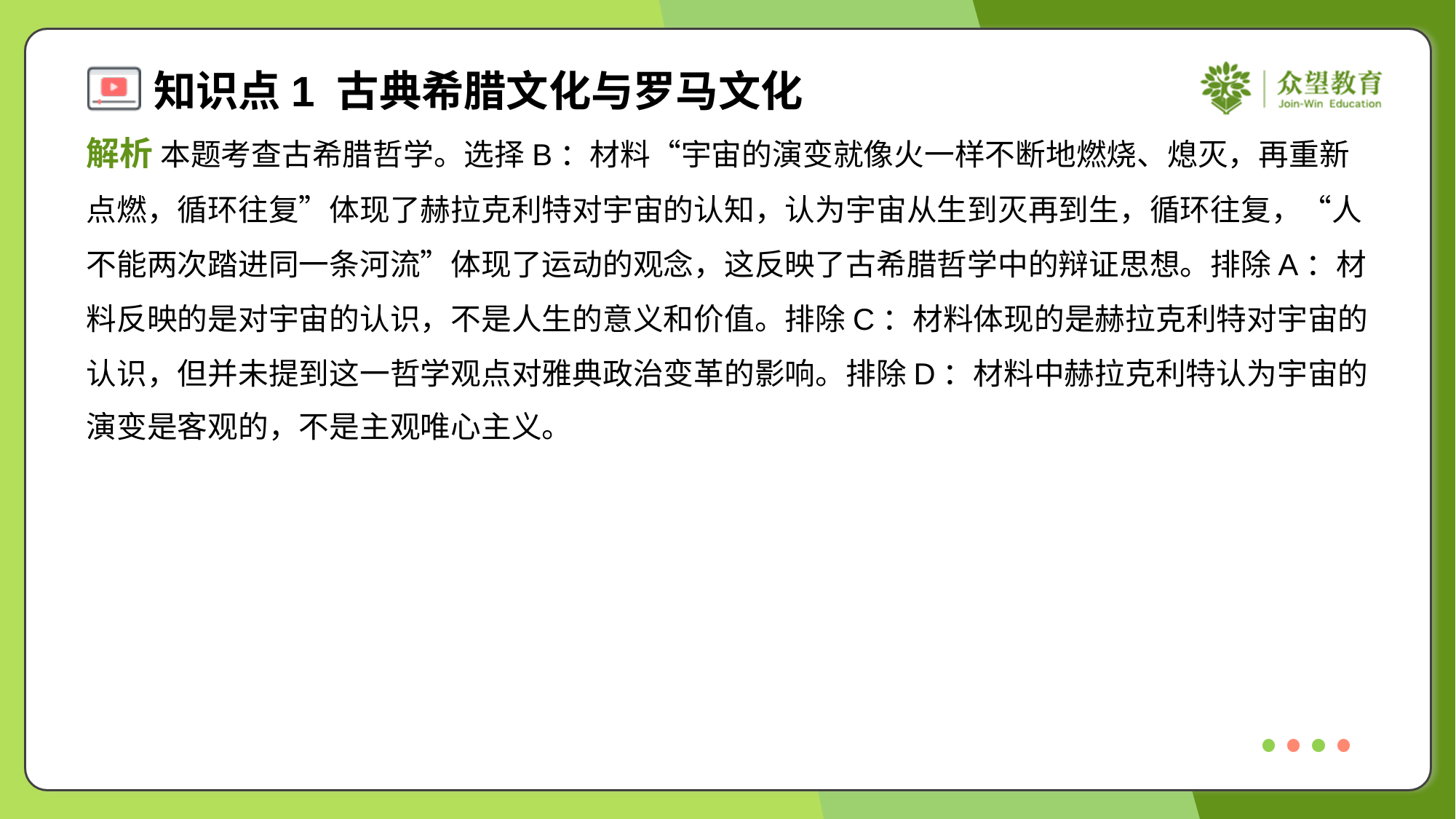

解析 本题考查古希腊哲学。选择B：材料“宇宙的演变就像火一样不断地燃烧、熄灭，再重新
点燃，循环往复”体现了赫拉克利特对宇宙的认知，认为宇宙从生到灭再到生，循环往复，“人
不能两次踏进同一条河流”体现了运动的观念，这反映了古希腊哲学中的辩证思想。排除A：材
料反映的是对宇宙的认识，不是人生的意义和价值。排除C：材料体现的是赫拉克利特对宇宙的
认识，但并未提到这一哲学观点对雅典政治变革的影响。排除D：材料中赫拉克利特认为宇宙的
演变是客观的，不是主观唯心主义。